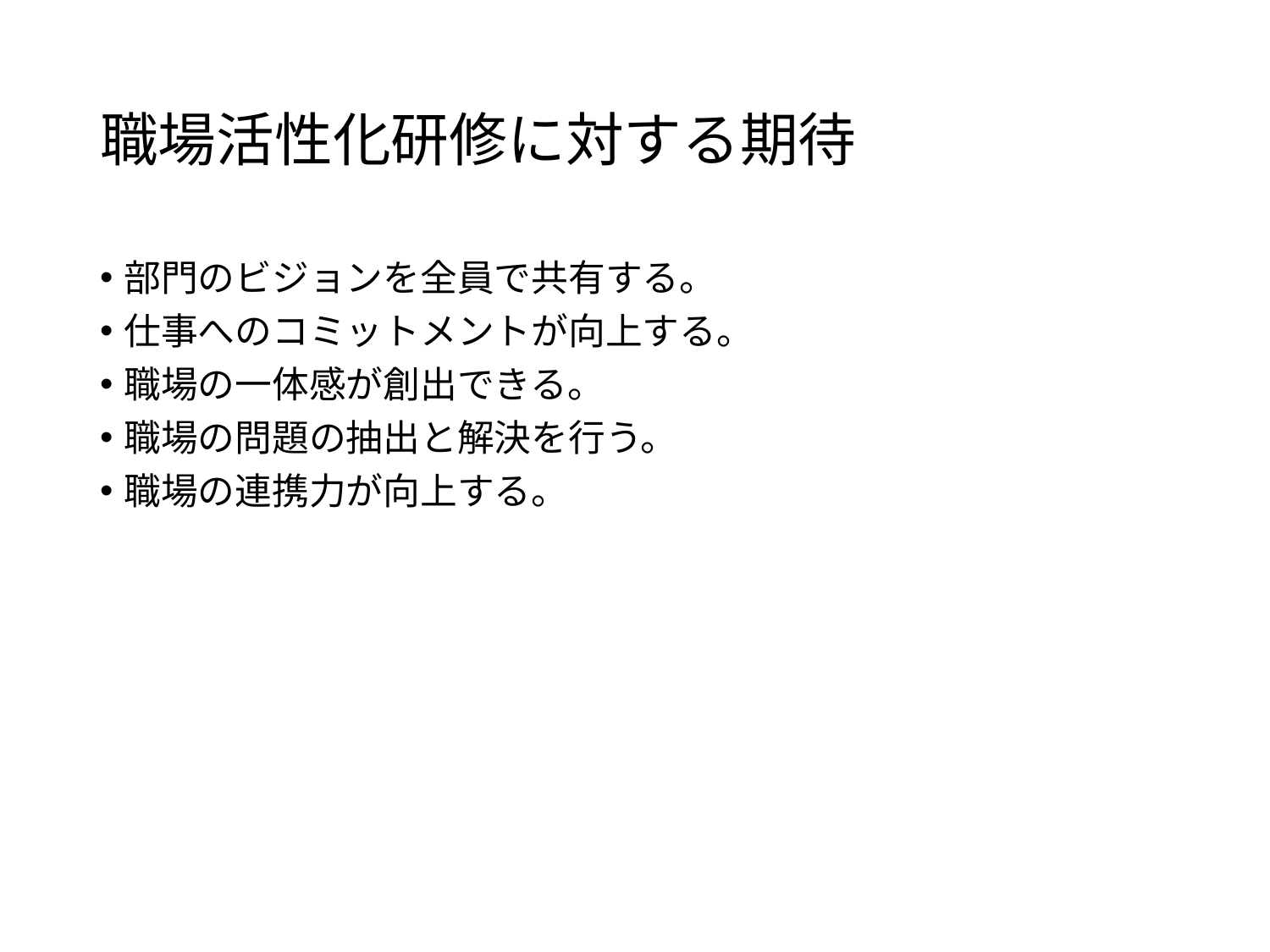

# 職場活性化研修に対する期待
部門のビジョンを全員で共有する。
仕事へのコミットメントが向上する。
職場の一体感が創出できる。
職場の問題の抽出と解決を行う。
職場の連携力が向上する。